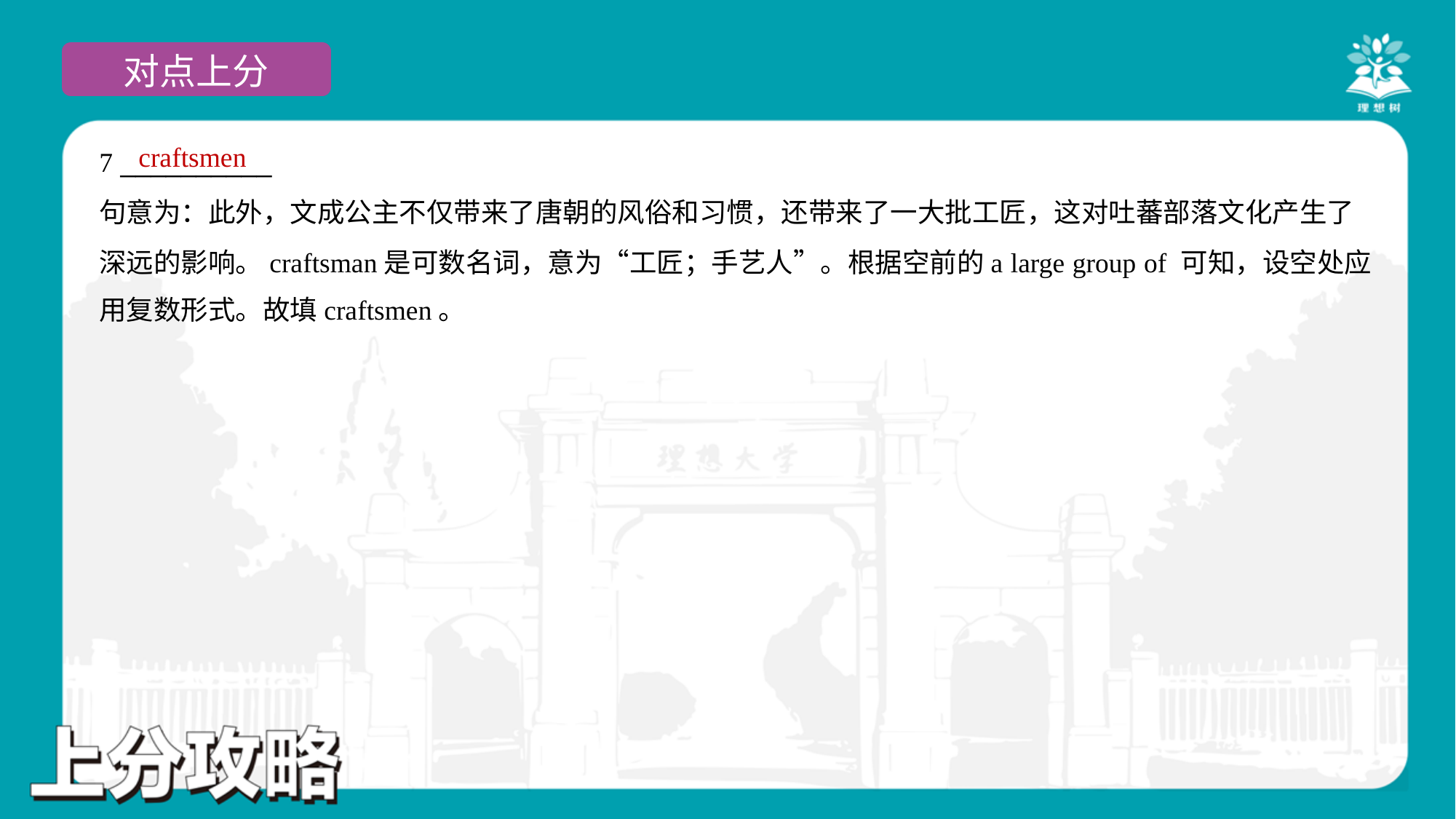

craftsmen
7 __________
句意为：此外，文成公主不仅带来了唐朝的风俗和习惯，还带来了一大批工匠，这对吐蕃部落文化产生了
深远的影响。craftsman是可数名词，意为“工匠；手艺人”。根据空前的a large group of 可知，设空处应
用复数形式。故填craftsmen。